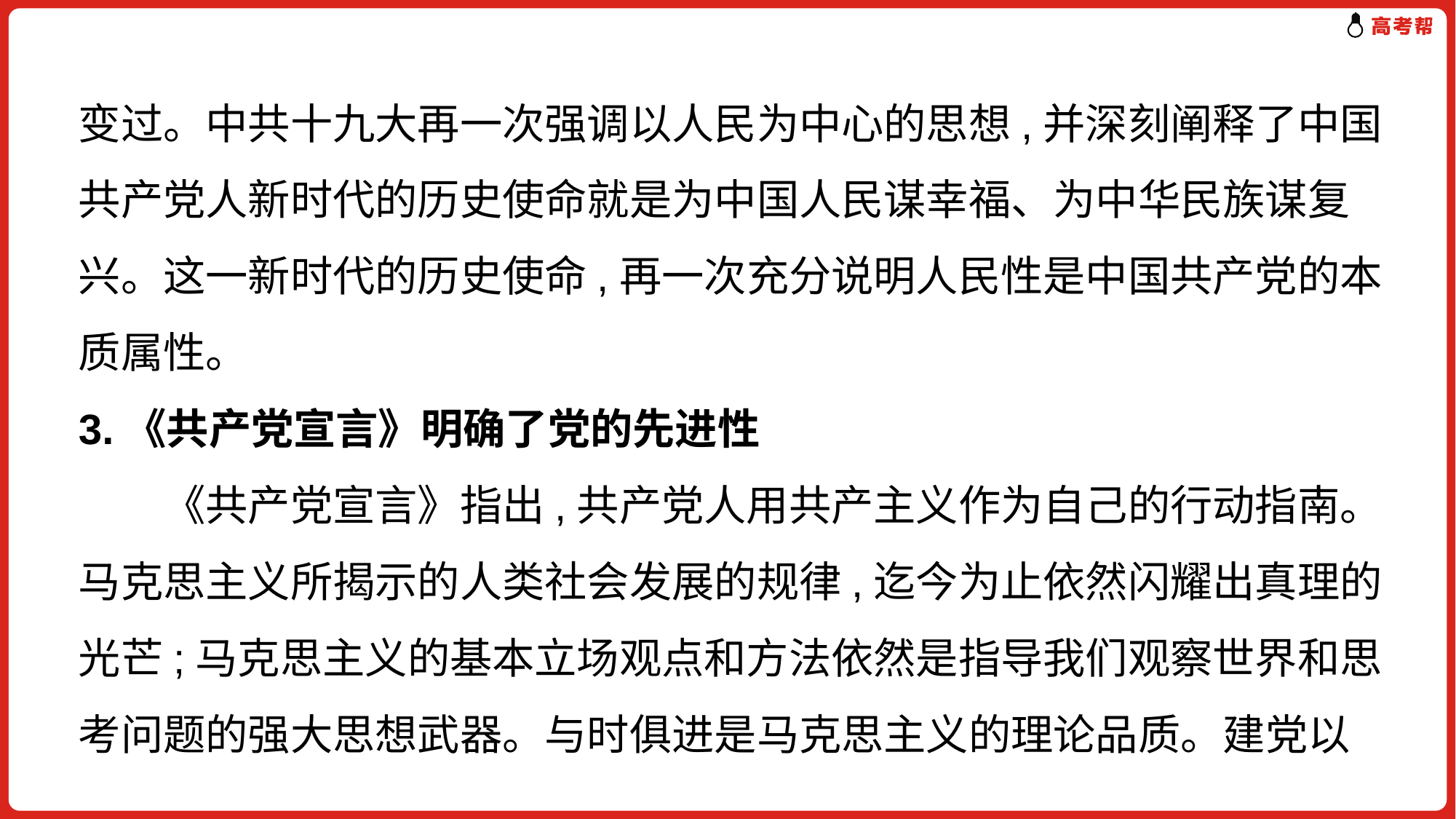

变过。中共十九大再一次强调以人民为中心的思想,并深刻阐释了中国共产党人新时代的历史使命就是为中国人民谋幸福、为中华民族谋复兴。这一新时代的历史使命,再一次充分说明人民性是中国共产党的本质属性。
3.《共产党宣言》明确了党的先进性
　　《共产党宣言》指出,共产党人用共产主义作为自己的行动指南。马克思主义所揭示的人类社会发展的规律,迄今为止依然闪耀出真理的光芒;马克思主义的基本立场观点和方法依然是指导我们观察世界和思考问题的强大思想武器。与时俱进是马克思主义的理论品质。建党以